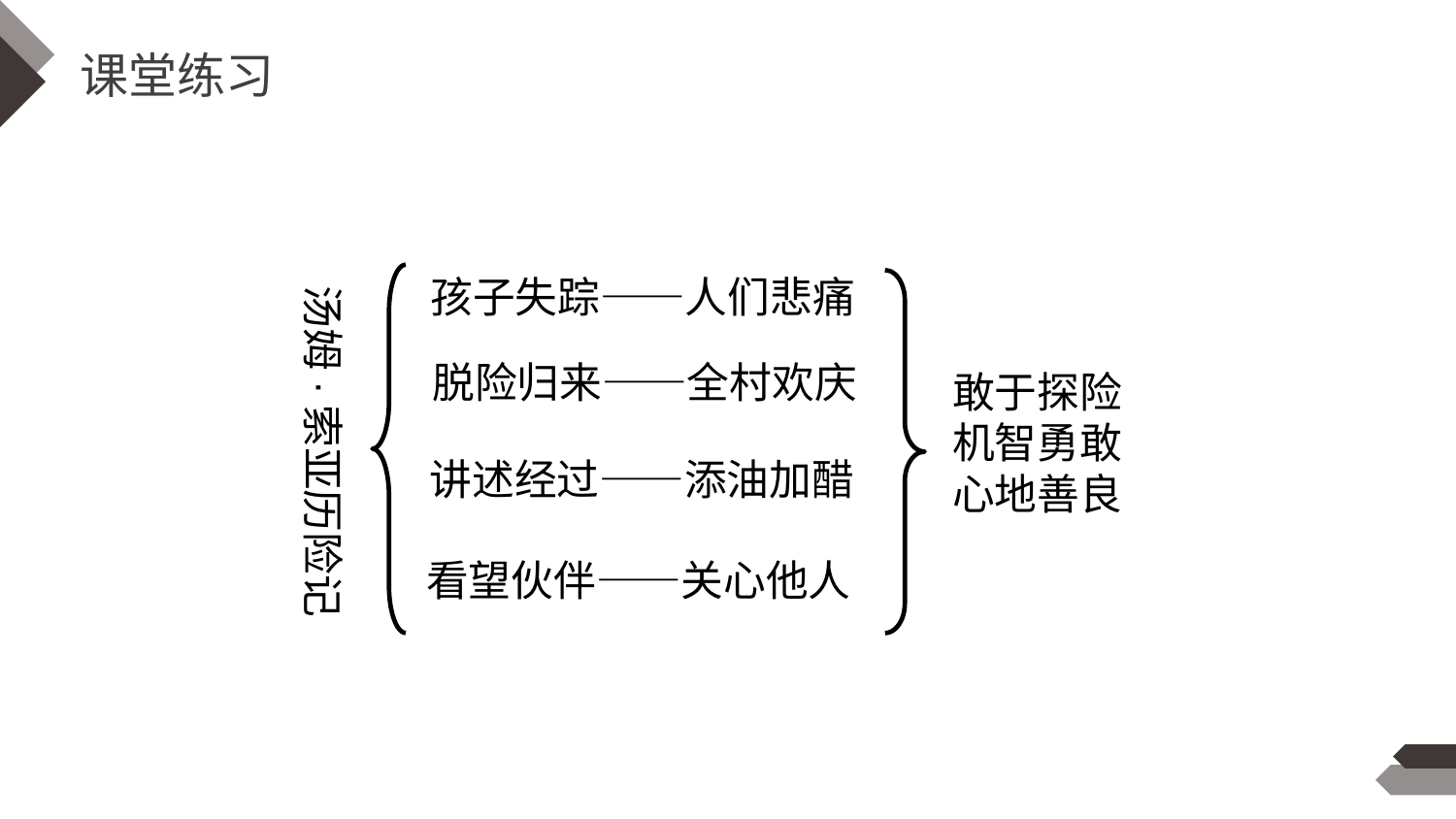

课堂练习
汤姆·索亚历险记
孩子失踪——人们悲痛

脱险归来——全村欢庆
敢于探险
机智勇敢
心地善良
讲述经过——添油加醋
看望伙伴——关心他人